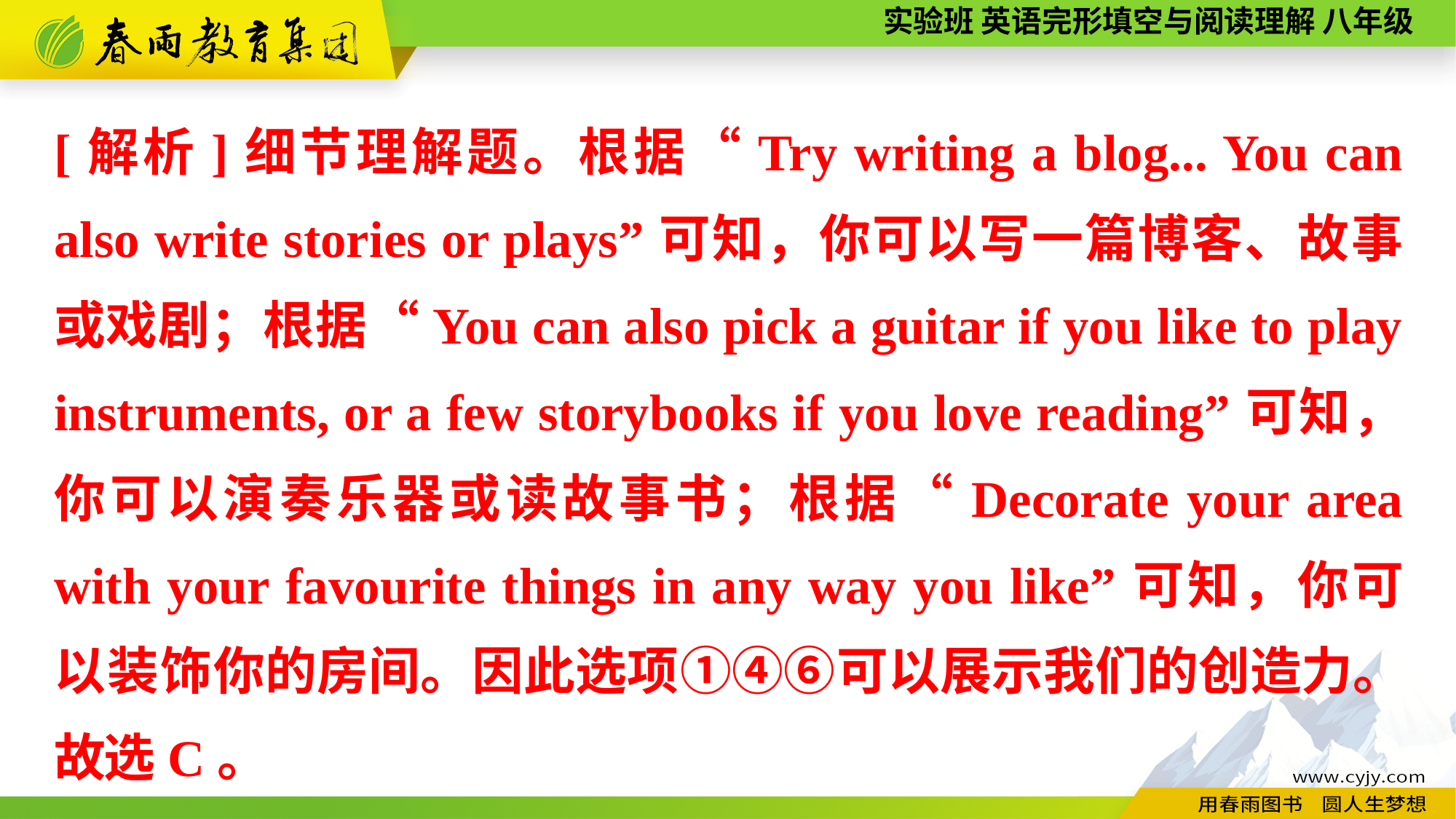

[解析]细节理解题。根据“Try writing a blog... You can also write stories or plays”可知，你可以写一篇博客、故事或戏剧；根据“You can also pick a guitar if you like to play instruments, or a few storybooks if you love reading”可知，你可以演奏乐器或读故事书；根据“Decorate your area with your favourite things in any way you like”可知，你可以装饰你的房间。因此选项①④⑥可以展示我们的创造力。故选C。